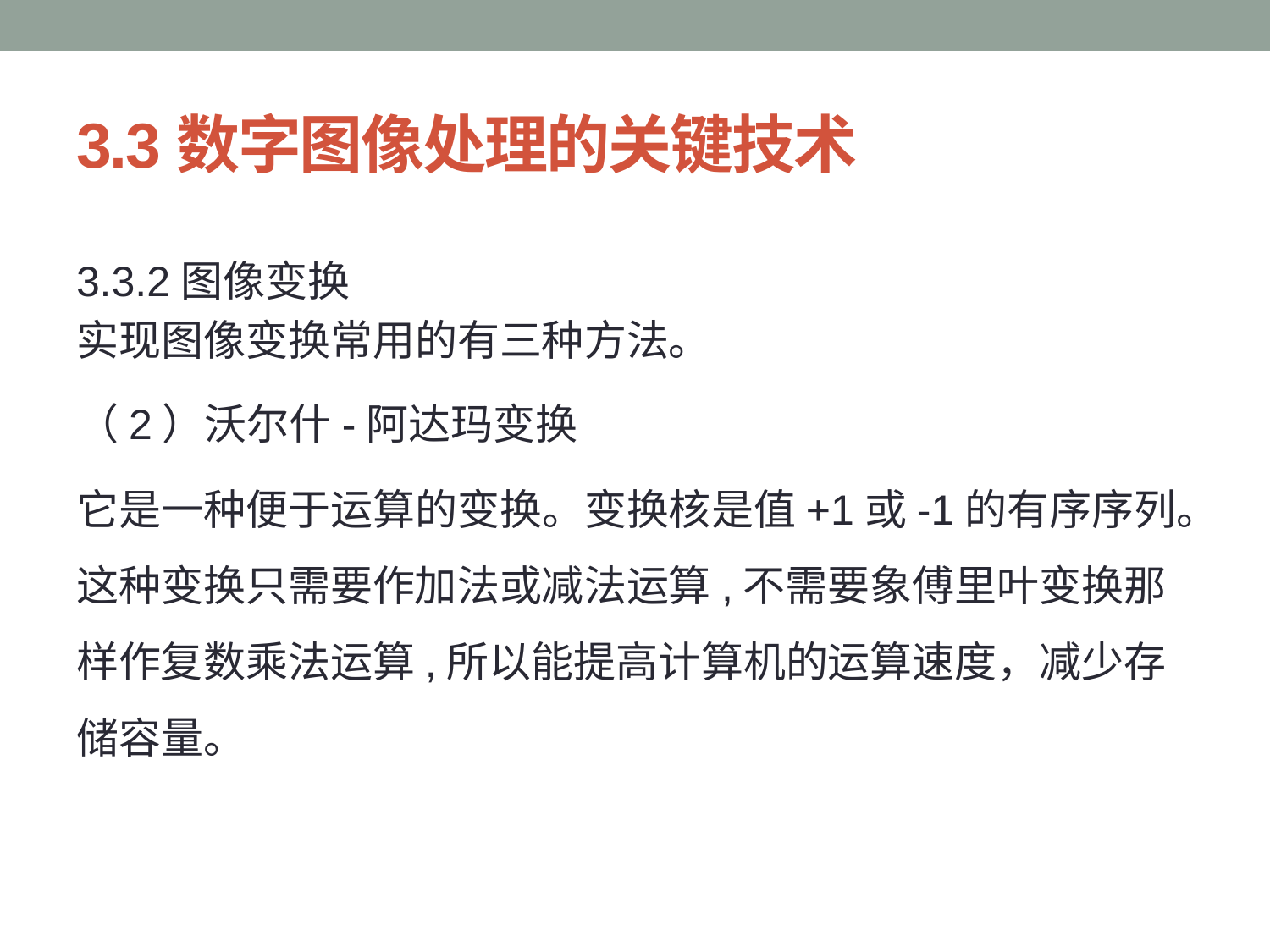

# 3.3数字图像处理的关键技术
3.3.2图像变换
实现图像变换常用的有三种方法。
（2）沃尔什-阿达玛变换
它是一种便于运算的变换。变换核是值+1或-1的有序序列。这种变换只需要作加法或减法运算,不需要象傅里叶变换那样作复数乘法运算,所以能提高计算机的运算速度，减少存储容量。